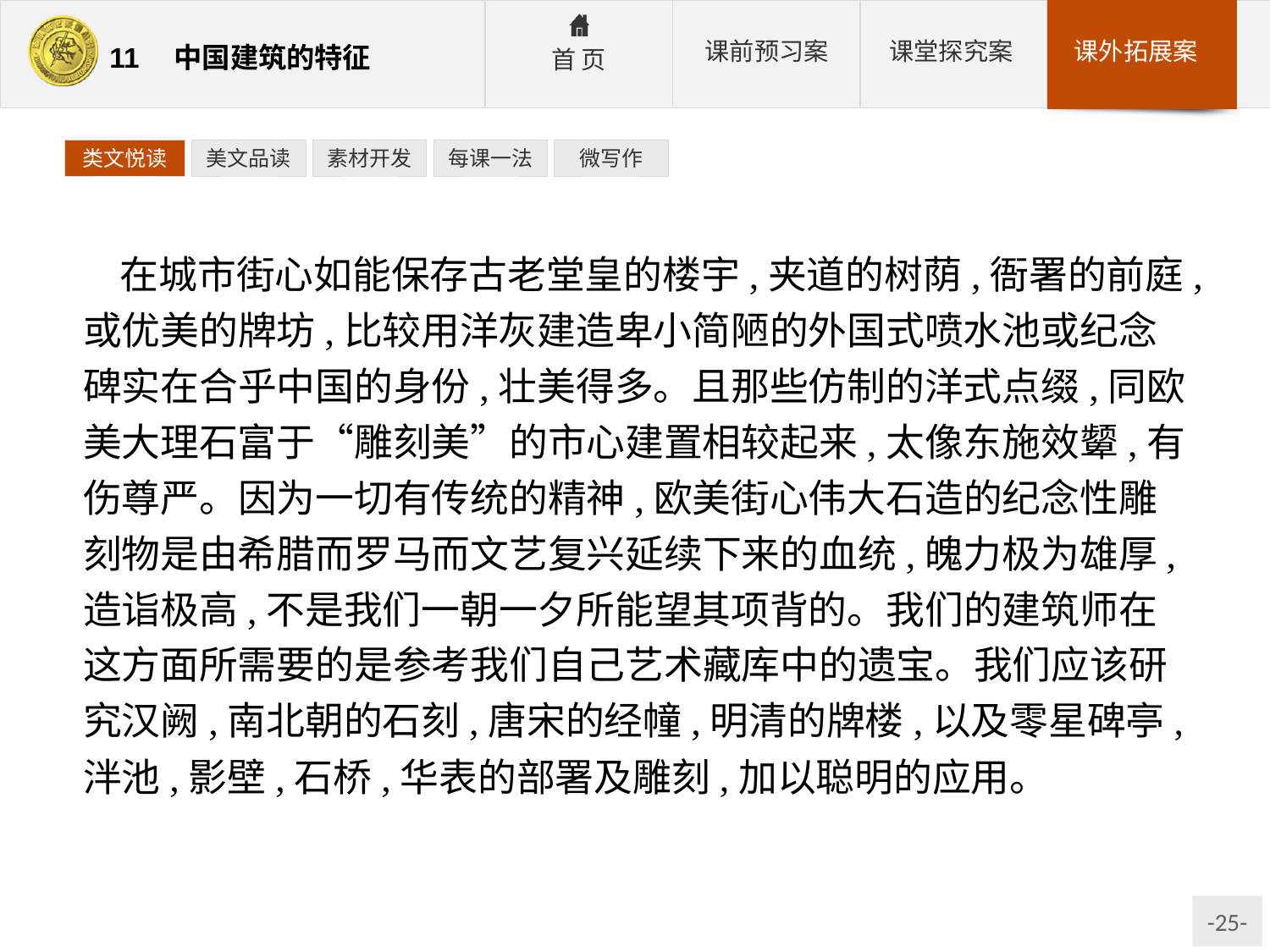

类文悦读
美文品读
素材开发
每课一法
微写作
在城市街心如能保存古老堂皇的楼宇,夹道的树荫,衙署的前庭,或优美的牌坊,比较用洋灰建造卑小简陋的外国式喷水池或纪念碑实在合乎中国的身份,壮美得多。且那些仿制的洋式点缀,同欧美大理石富于“雕刻美”的市心建置相较起来,太像东施效颦,有伤尊严。因为一切有传统的精神,欧美街心伟大石造的纪念性雕刻物是由希腊而罗马而文艺复兴延续下来的血统,魄力极为雄厚,造诣极高,不是我们一朝一夕所能望其项背的。我们的建筑师在这方面所需要的是参考我们自己艺术藏库中的遗宝。我们应该研究汉阙,南北朝的石刻,唐宋的经幢,明清的牌楼,以及零星碑亭,泮池,影壁,石桥,华表的部署及雕刻,加以聪明的应用。